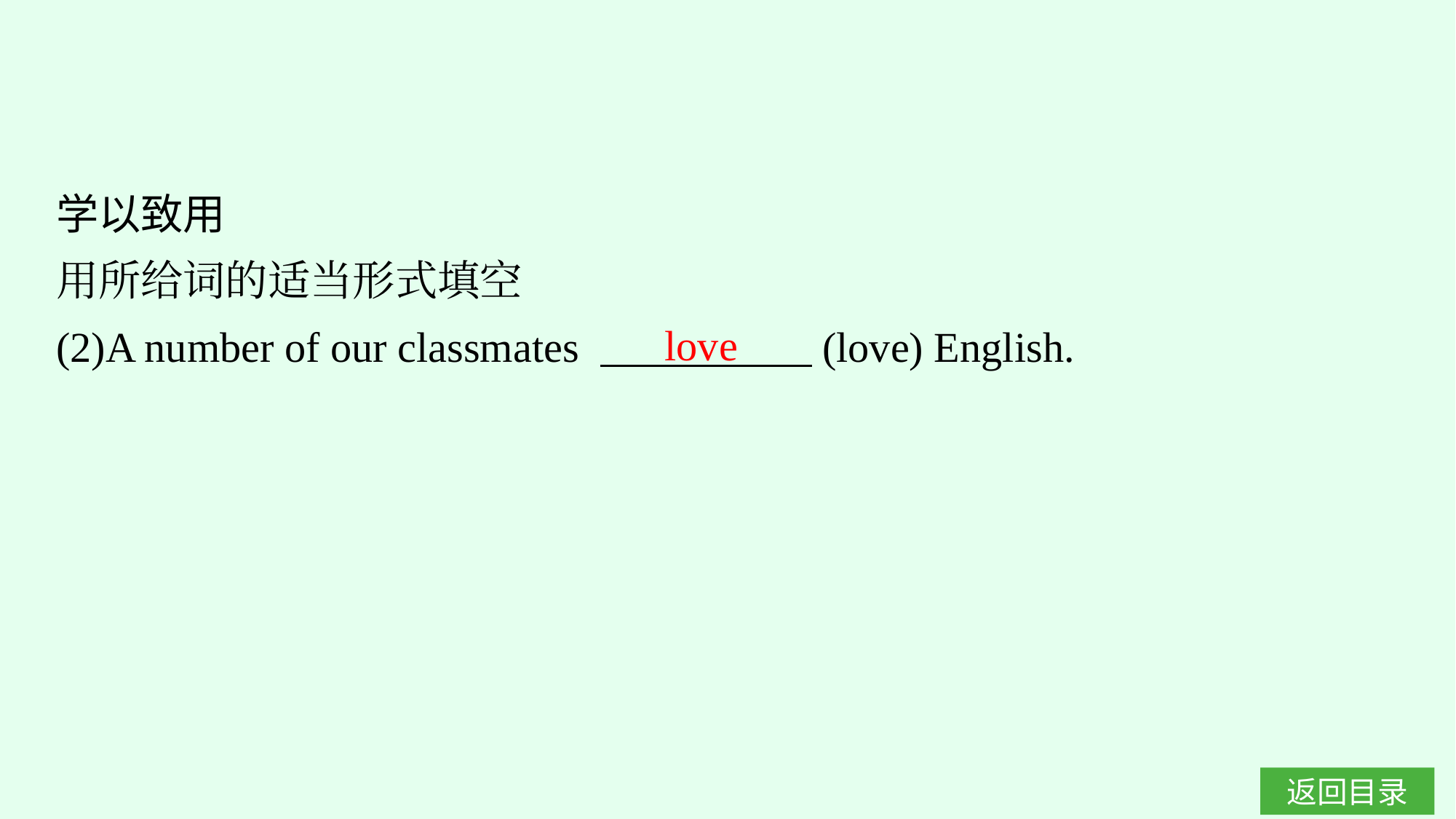

学以致用
用所给词的适当形式填空
(2)A number of our classmates 　　　　　(love) English.
love